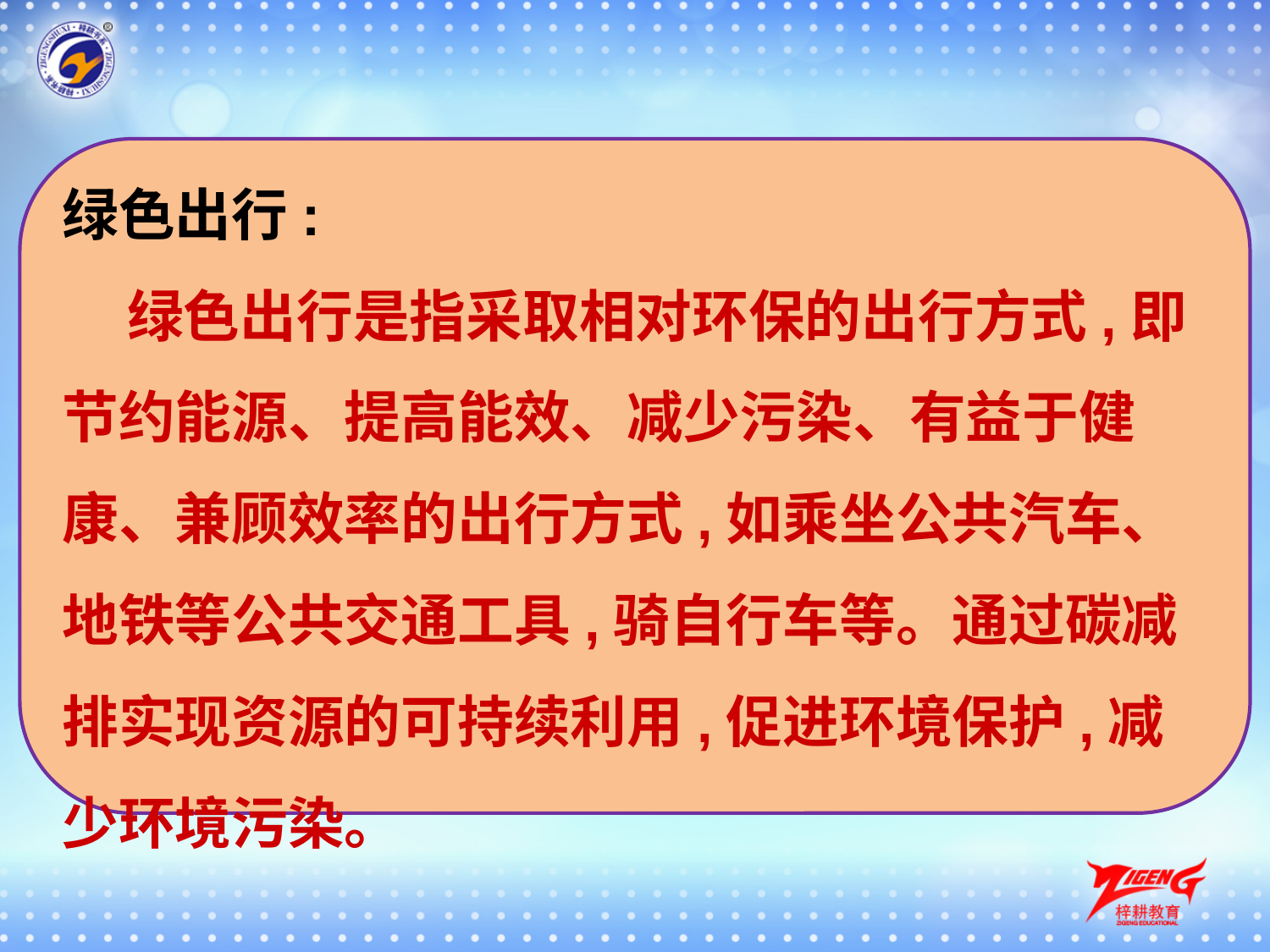

绿色出行:
    绿色出行是指采取相对环保的出行方式,即节约能源、提高能效、减少污染、有益于健康、兼顾效率的出行方式,如乘坐公共汽车、地铁等公共交通工具,骑自行车等。通过碳减排实现资源的可持续利用,促进环境保护,减少环境污染。